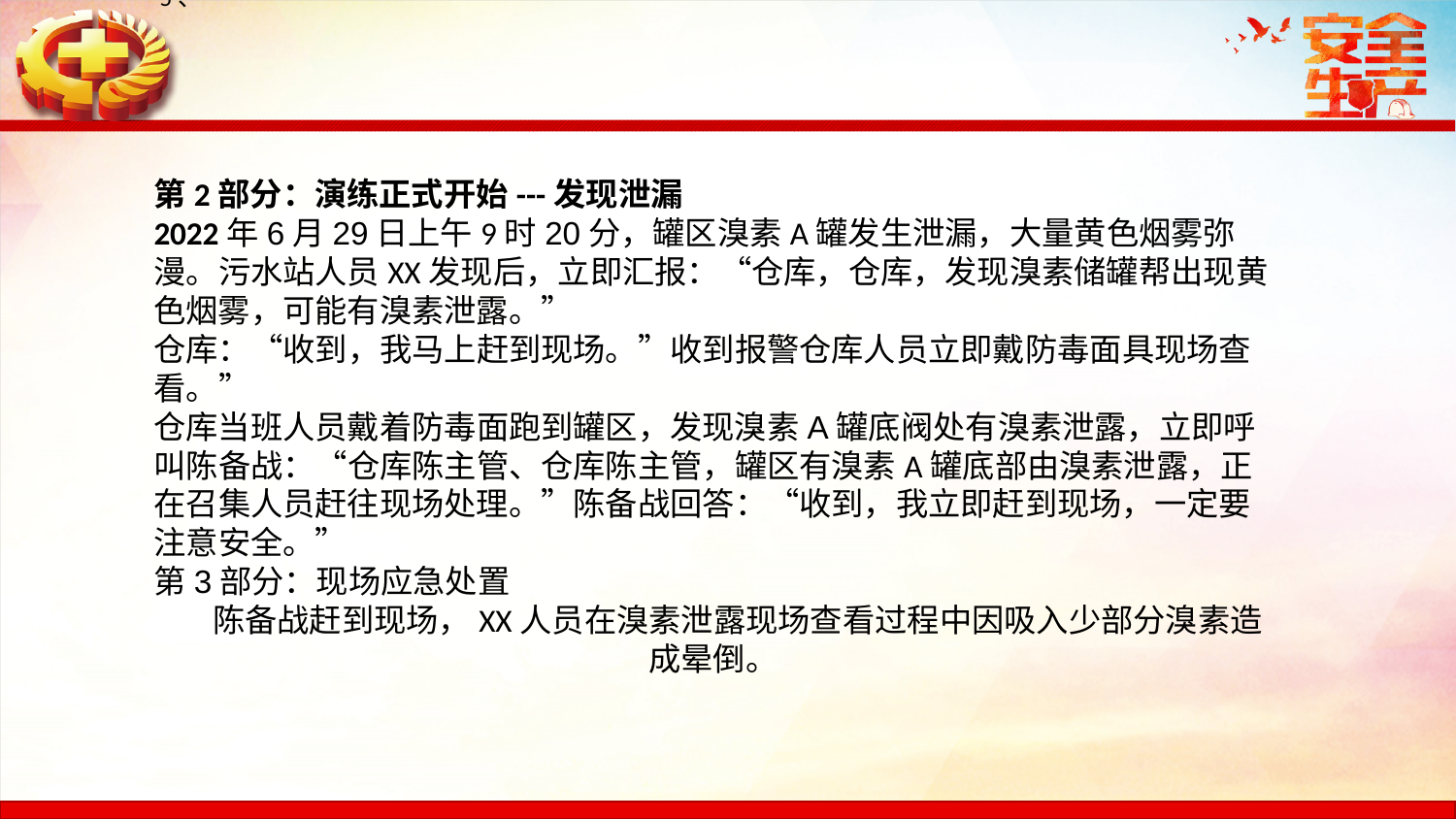

5、
第2部分：演练正式开始---发现泄漏2022年6月29日上午9时20分，罐区溴素A罐发生泄漏，大量黄色烟雾弥漫。污水站人员XX发现后，立即汇报：“仓库，仓库，发现溴素储罐帮出现黄色烟雾，可能有溴素泄露。”仓库：“收到，我马上赶到现场。”收到报警仓库人员立即戴防毒面具现场查看。”仓库当班人员戴着防毒面跑到罐区，发现溴素A罐底阀处有溴素泄露，立即呼叫陈备战：“仓库陈主管、仓库陈主管，罐区有溴素A罐底部由溴素泄露，正在召集人员赶往现场处理。”陈备战回答：“收到，我立即赶到现场，一定要注意安全。” 第3部分：现场应急处置陈备战赶到现场，XX人员在溴素泄露现场查看过程中因吸入少部分溴素造成晕倒。